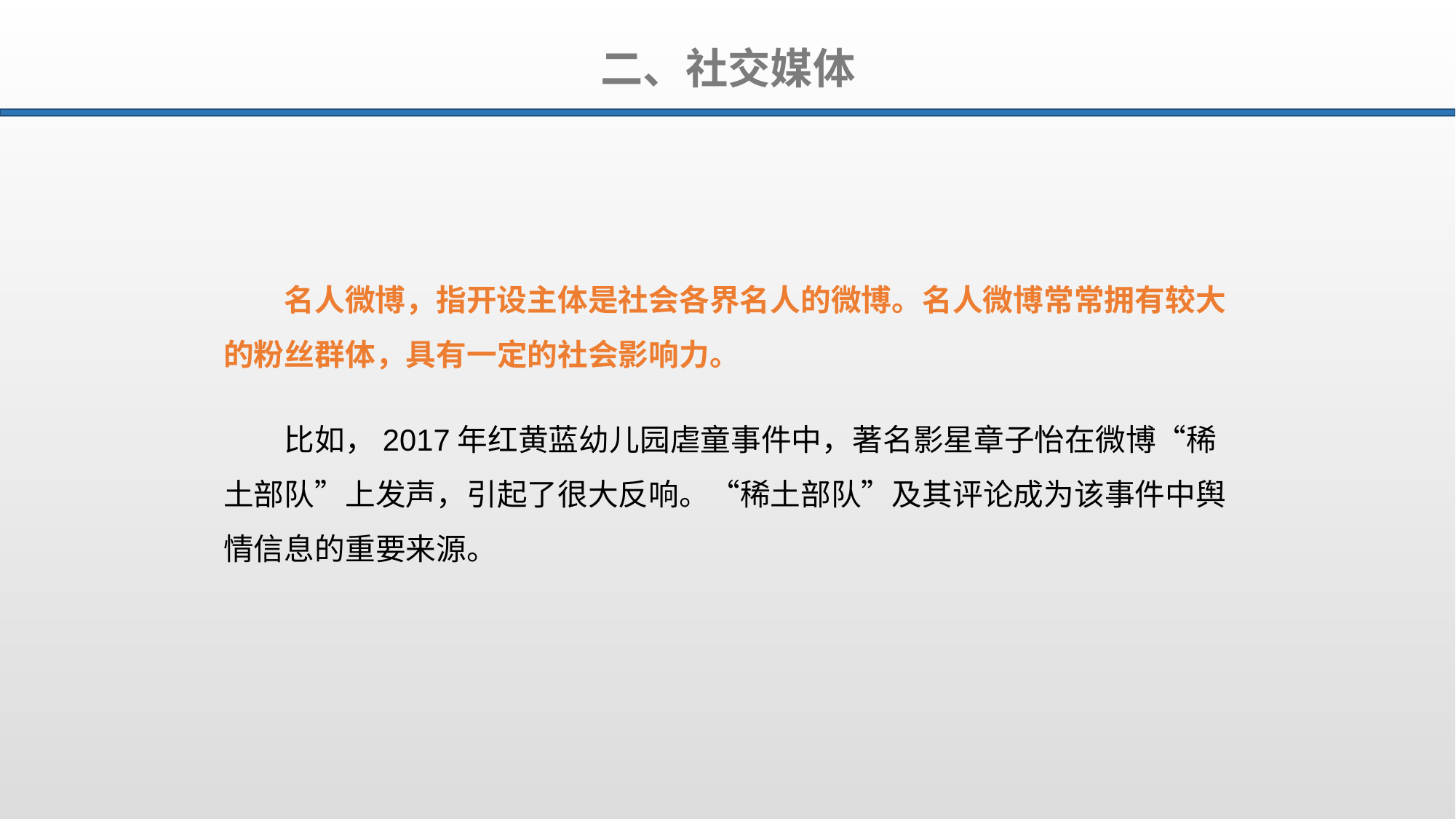

二、社交媒体

名人微博，指开设主体是社会各界名人的微博。名人微博常常拥有较大的粉丝群体，具有一定的社会影响力。
比如，2017年红黄蓝幼儿园虐童事件中，著名影星章子怡在微博“稀土部队”上发声，引起了很大反响。“稀土部队”及其评论成为该事件中舆情信息的重要来源。